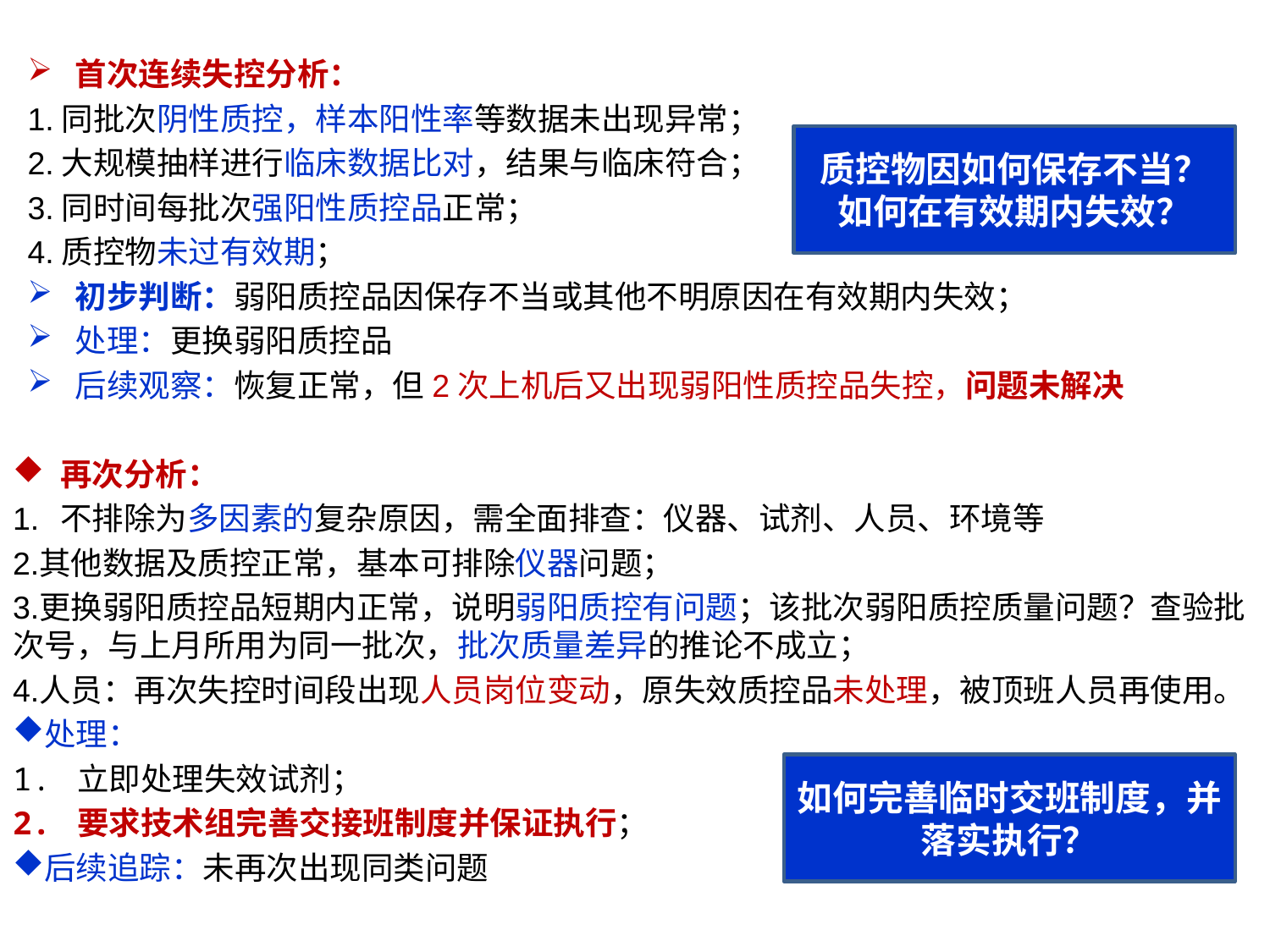

首次连续失控分析：
1.同批次阴性质控，样本阳性率等数据未出现异常；
2.大规模抽样进行临床数据比对，结果与临床符合；
3.同时间每批次强阳性质控品正常；
4.质控物未过有效期；
初步判断：弱阳质控品因保存不当或其他不明原因在有效期内失效；
处理：更换弱阳质控品
后续观察：恢复正常，但2次上机后又出现弱阳性质控品失控，问题未解决
质控物因如何保存不当？如何在有效期内失效？
再次分析：
不排除为多因素的复杂原因，需全面排查：仪器、试剂、人员、环境等
其他数据及质控正常，基本可排除仪器问题；
更换弱阳质控品短期内正常，说明弱阳质控有问题；该批次弱阳质控质量问题？查验批次号，与上月所用为同一批次，批次质量差异的推论不成立；
人员：再次失控时间段出现人员岗位变动，原失效质控品未处理，被顶班人员再使用。
处理：
1. 立即处理失效试剂；
2. 要求技术组完善交接班制度并保证执行；
后续追踪：未再次出现同类问题

如何完善临时交班制度，并落实执行？